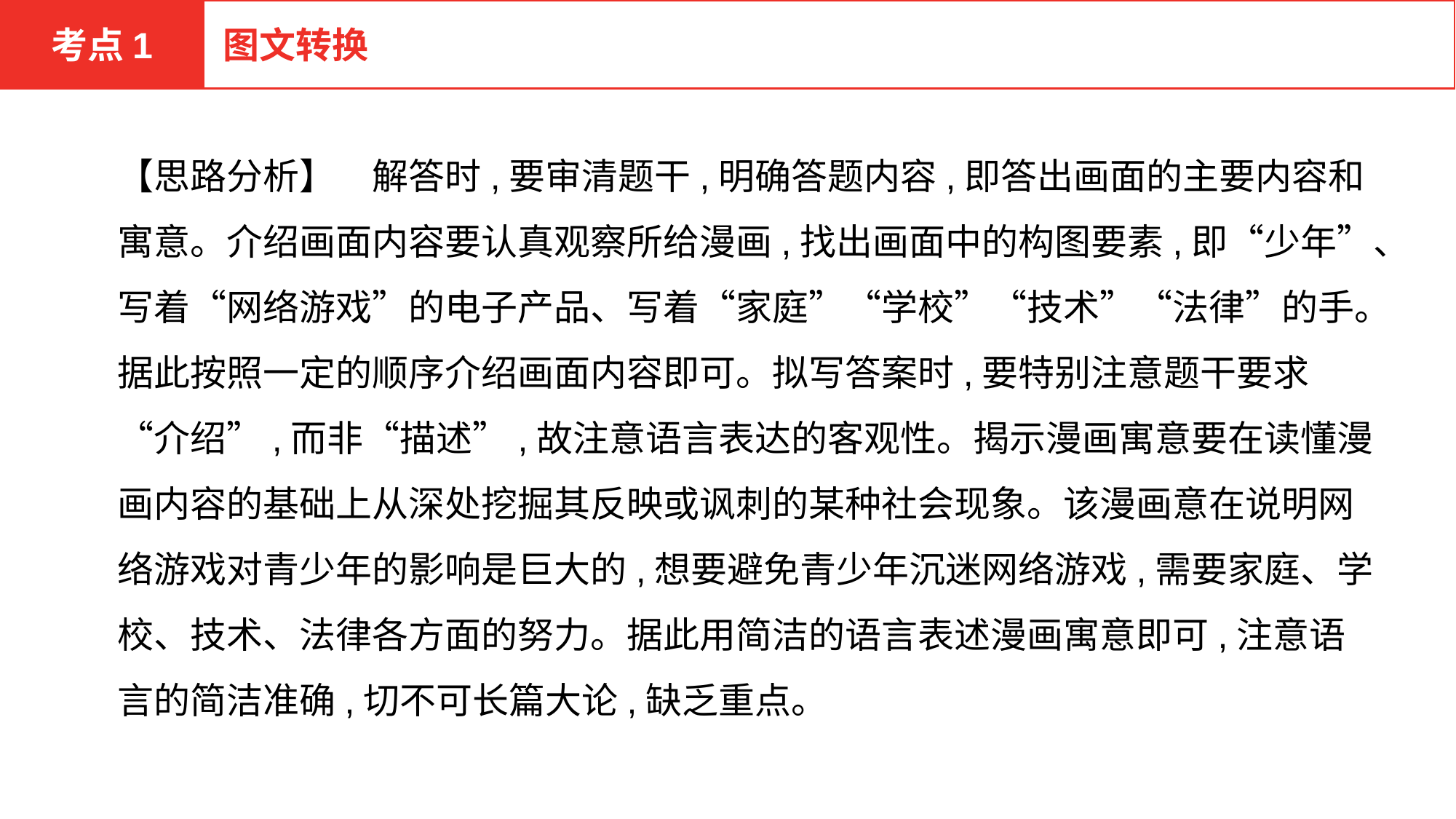

考点1
图文转换
【思路分析】　解答时,要审清题干,明确答题内容,即答出画面的主要内容和寓意。介绍画面内容要认真观察所给漫画,找出画面中的构图要素,即“少年”、写着“网络游戏”的电子产品、写着“家庭”“学校”“技术”“法律”的手。据此按照一定的顺序介绍画面内容即可。拟写答案时,要特别注意题干要求“介绍”,而非“描述”,故注意语言表达的客观性。揭示漫画寓意要在读懂漫画内容的基础上从深处挖掘其反映或讽刺的某种社会现象。该漫画意在说明网络游戏对青少年的影响是巨大的,想要避免青少年沉迷网络游戏,需要家庭、学校、技术、法律各方面的努力。据此用简洁的语言表述漫画寓意即可,注意语言的简洁准确,切不可长篇大论,缺乏重点。